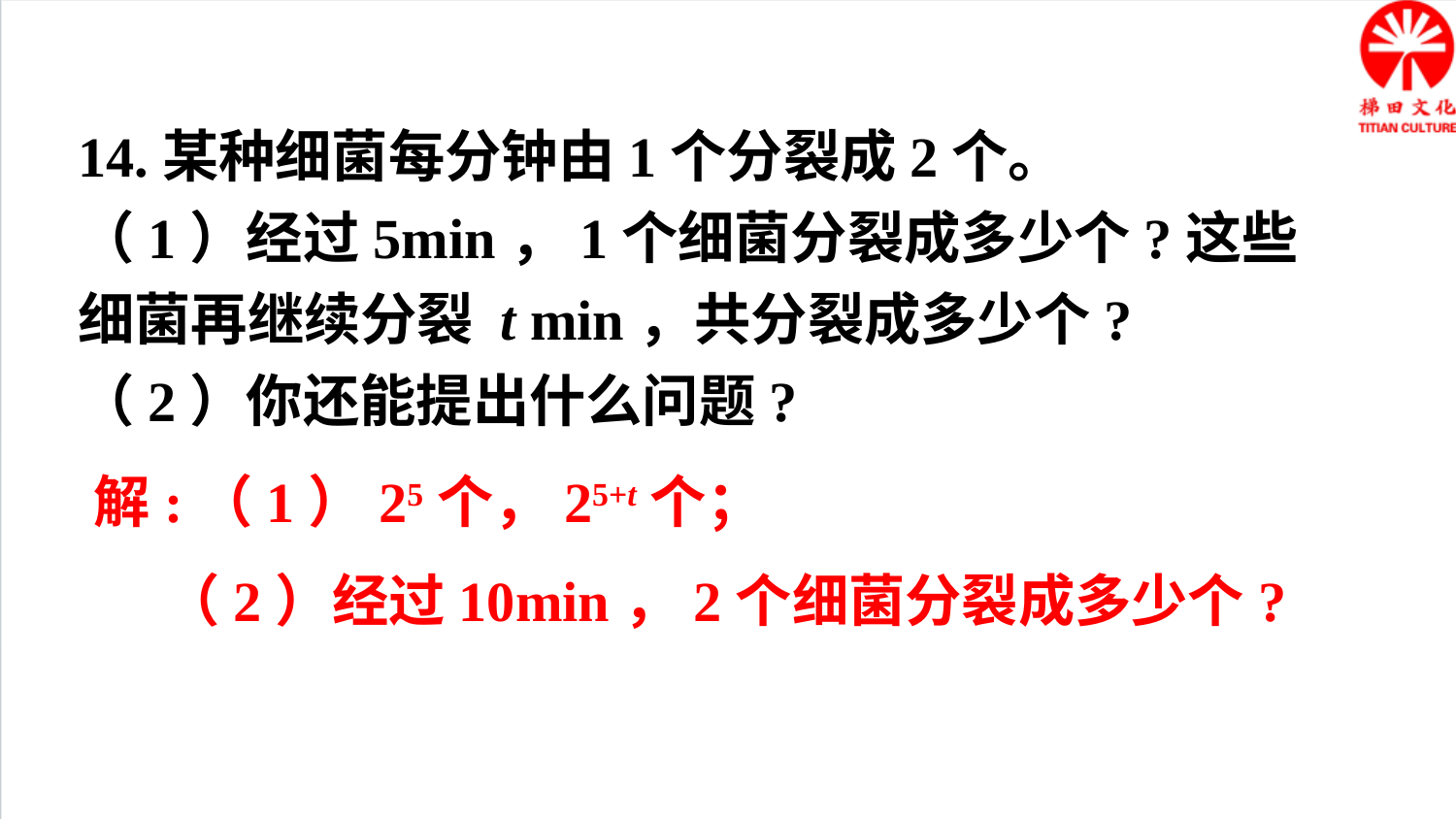

14.某种细菌每分钟由1个分裂成2个。
（1）经过5min，1个细菌分裂成多少个?这些细菌再继续分裂 t min，共分裂成多少个?
（2）你还能提出什么问题?
解:（1）25个，25+t个；
（2）经过10min，2个细菌分裂成多少个?